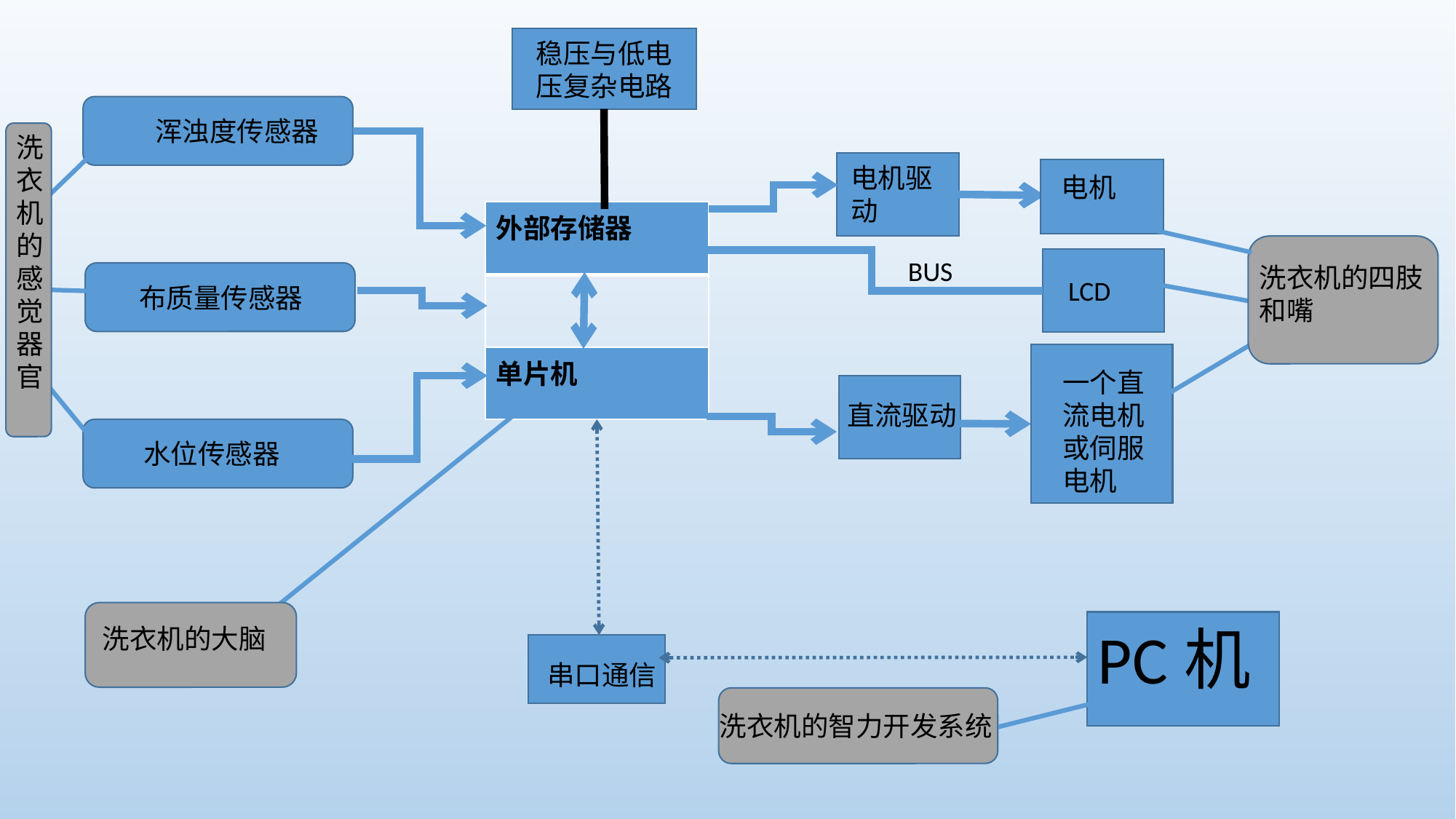

稳压与低电压复杂电路

浑浊度传感器

洗衣机的感觉器官

电机驱动

电机
| 外部存储器 |
| --- |
|  |
| 单片机 |

BUS

洗衣机的四肢和嘴

LCD
布质量传感器

一个直流电机或伺服电机

直流驱动

水位传感器

PC机
洗衣机的大脑

串口通信

洗衣机的智力开发系统